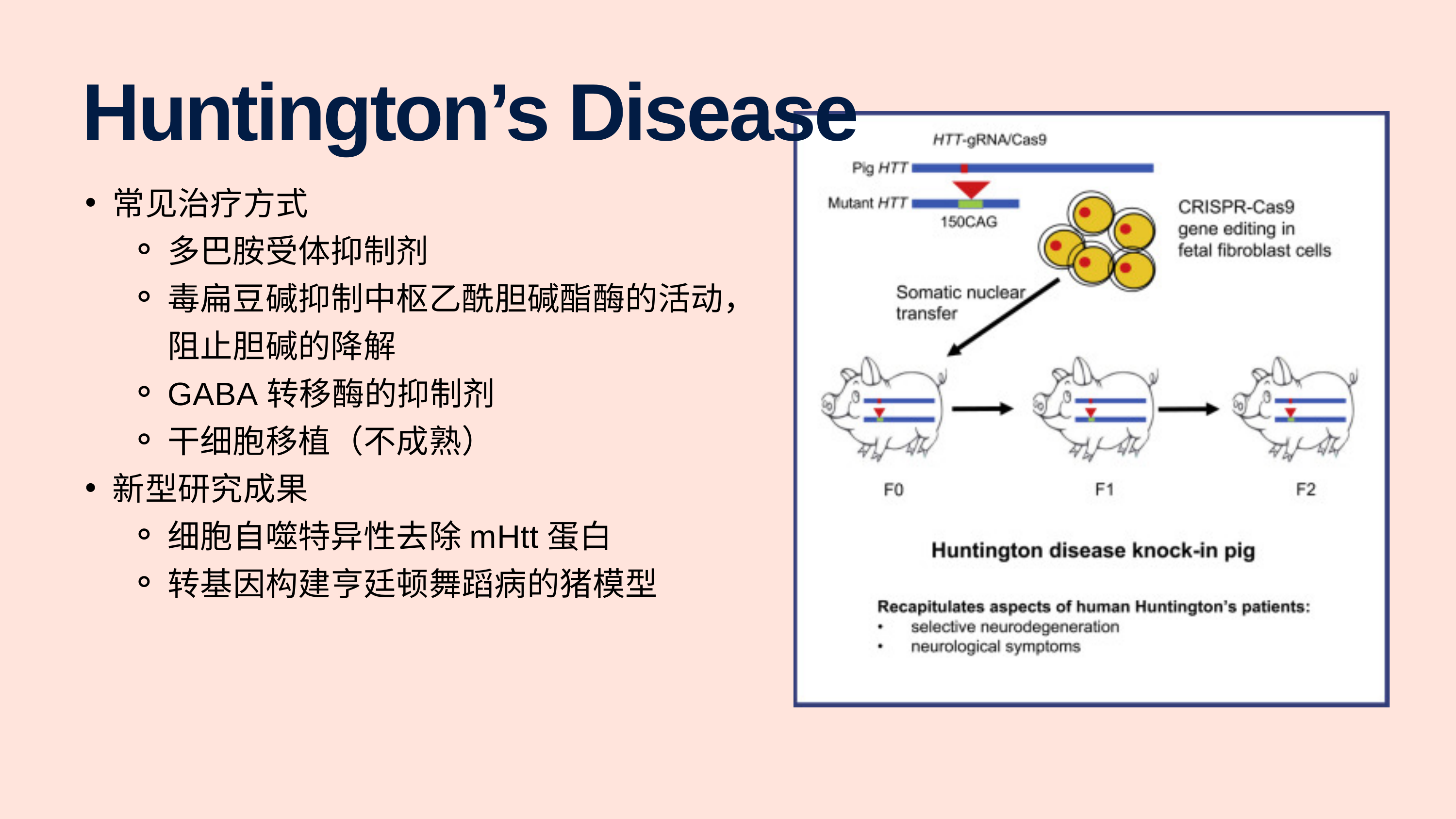

Huntington’s Disease

常见治疗方式
多巴胺受体抑制剂
毒扁豆碱抑制中枢乙酰胆碱酯酶的活动，阻止胆碱的降解
GABA转移酶的抑制剂
干细胞移植（不成熟）
新型研究成果
细胞自噬特异性去除mHtt蛋白
转基因构建亨廷顿舞蹈病的猪模型